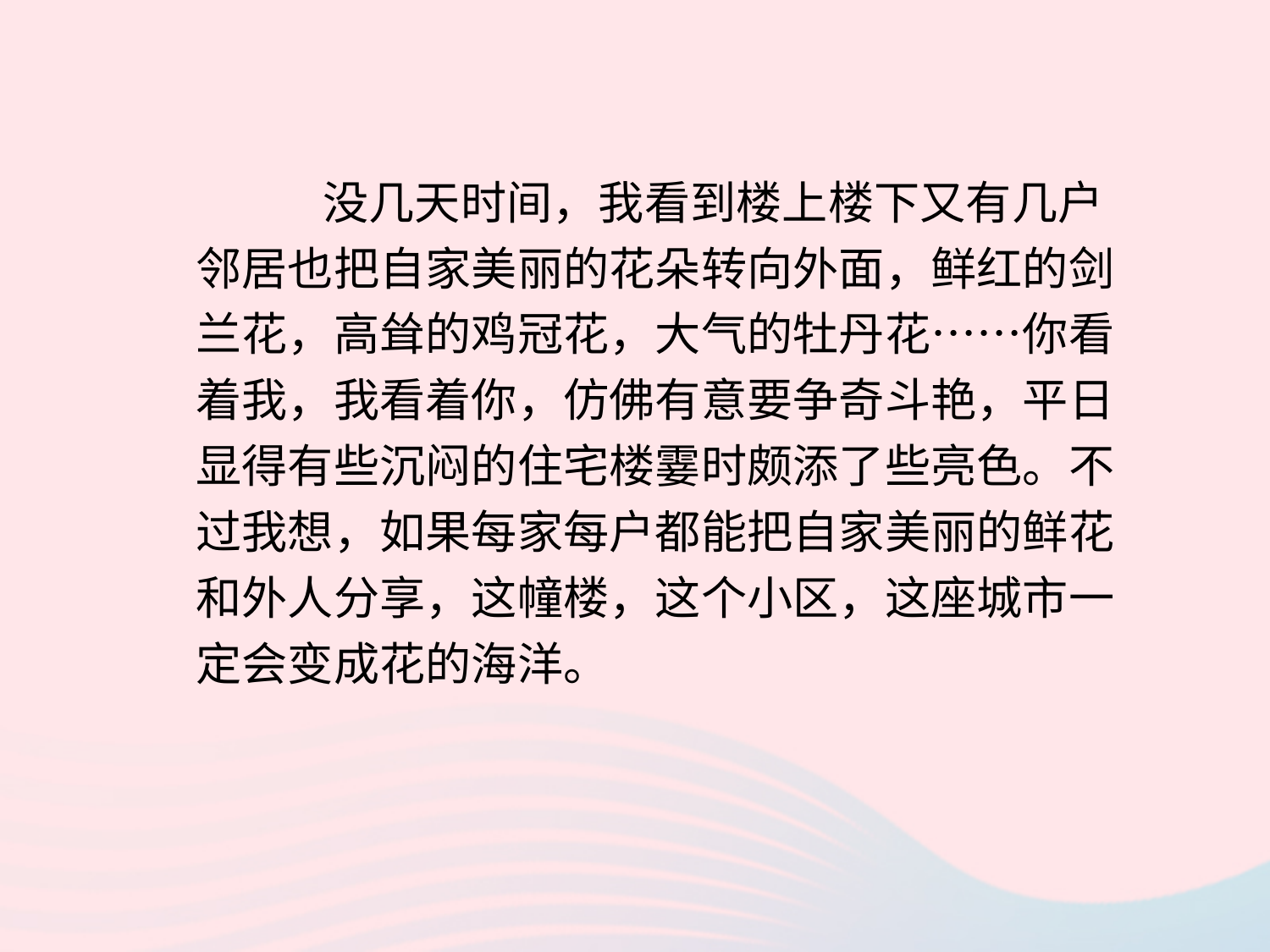

没几天时间，我看到楼上楼下又有几户邻居也把自家美丽的花朵转向外面，鲜红的剑兰花，高耸的鸡冠花，大气的牡丹花……你看着我，我看着你，仿佛有意要争奇斗艳，平日显得有些沉闷的住宅楼霎时颇添了些亮色。不过我想，如果每家每户都能把自家美丽的鲜花和外人分享，这幢楼，这个小区，这座城市一定会变成花的海洋。